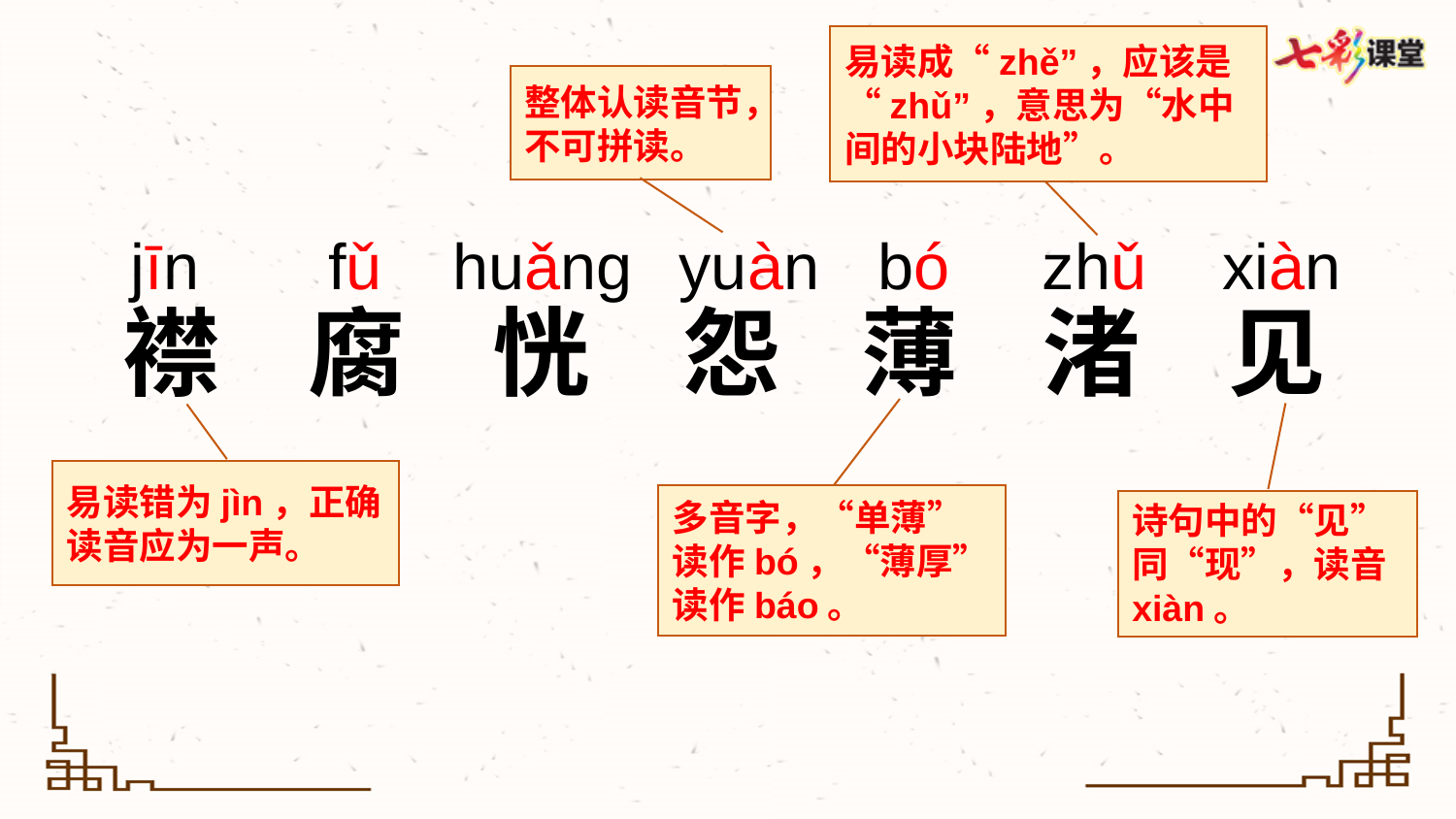

易读成“zhě”，应该是“zhǔ”，意思为“水中间的小块陆地”。
整体认读音节，不可拼读。
jīn
fǔ
huǎng
yuàn
bó
zhǔ
xiàn
襟
腐
恍
怨
薄
渚
见
易读错为jìn，正确读音应为一声。
多音字，“单薄”读作bó，“薄厚”读作báo。
诗句中的“见”同“现”，读音xiàn。